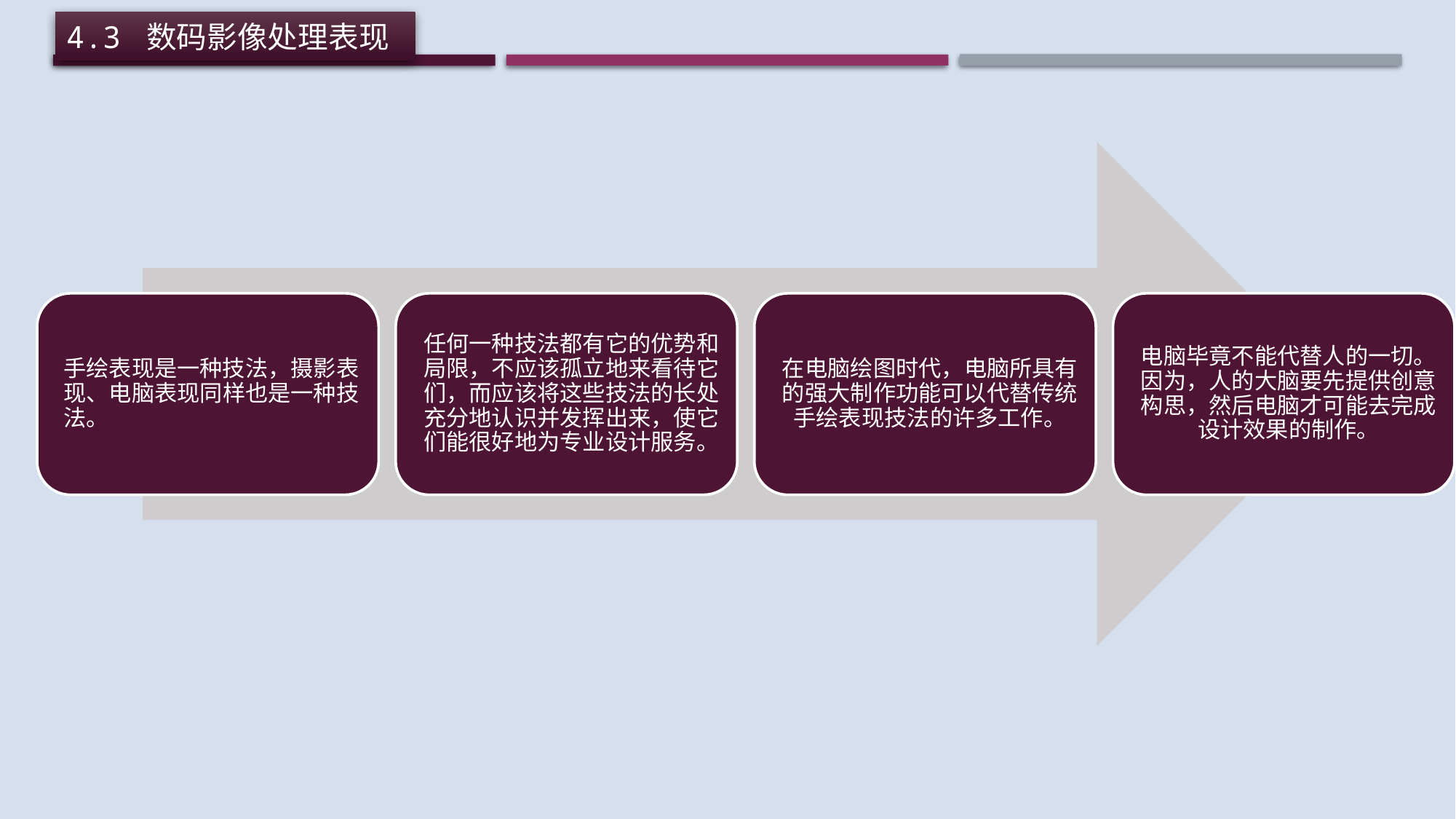

4.3 数码影像处理表现
手绘表现是一种技法，摄影表现、电脑表现同样也是一种技法。
任何一种技法都有它的优势和局限，不应该孤立地来看待它们，而应该将这些技法的长处充分地认识并发挥出来，使它们能很好地为专业设计服务。
在电脑绘图时代，电脑所具有的强大制作功能可以代替传统手绘表现技法的许多工作。
电脑毕竟不能代替人的一切。因为，人的大脑要先提供创意构思，然后电脑才可能去完成设计效果的制作。